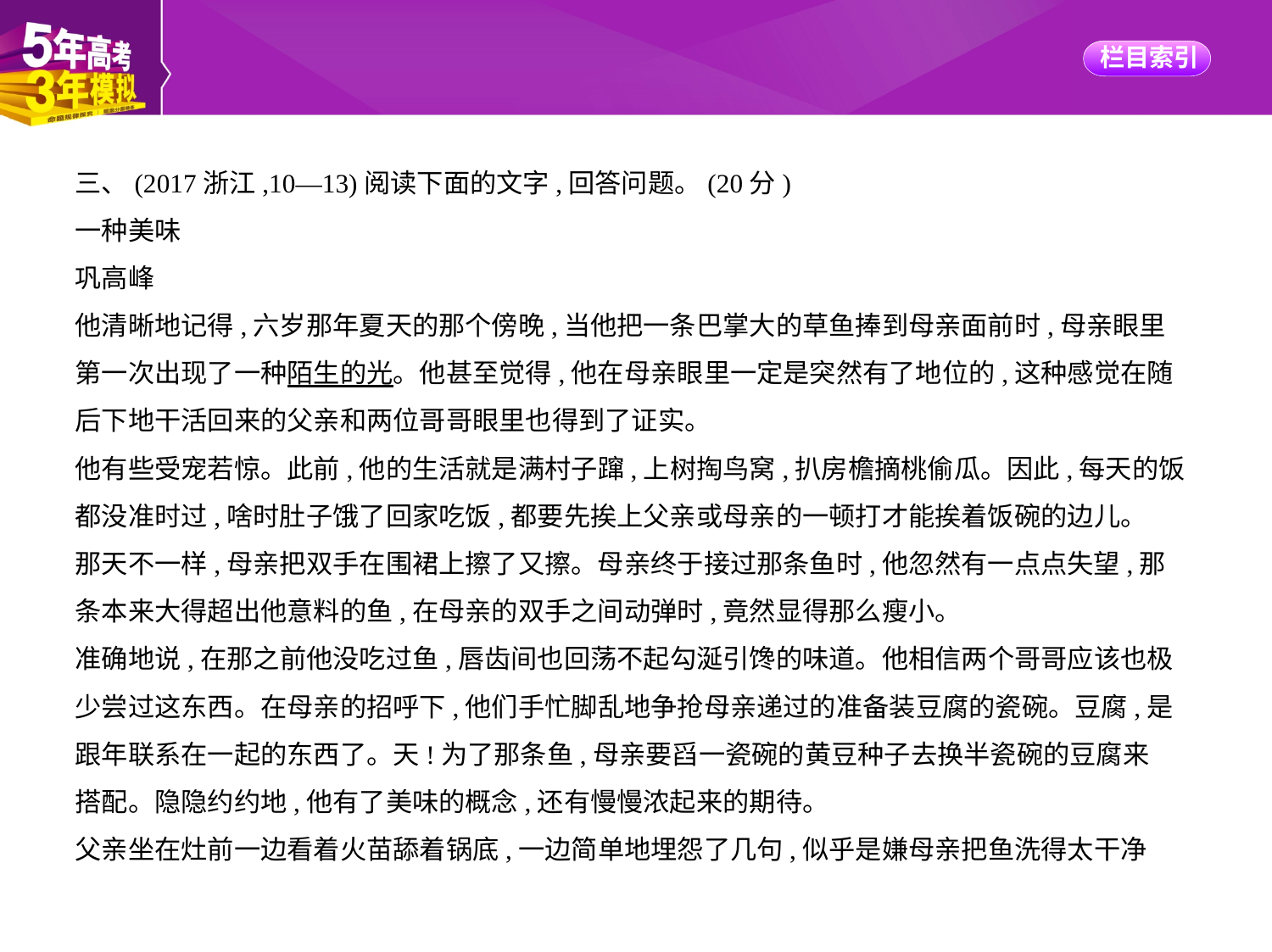

三、(2017浙江,10—13)阅读下面的文字,回答问题。(20分)
一种美味
巩高峰
他清晰地记得,六岁那年夏天的那个傍晚,当他把一条巴掌大的草鱼捧到母亲面前时,母亲眼里
第一次出现了一种陌生的光。他甚至觉得,他在母亲眼里一定是突然有了地位的,这种感觉在随
后下地干活回来的父亲和两位哥哥眼里也得到了证实。
他有些受宠若惊。此前,他的生活就是满村子蹿,上树掏鸟窝,扒房檐摘桃偷瓜。因此,每天的饭
都没准时过,啥时肚子饿了回家吃饭,都要先挨上父亲或母亲的一顿打才能挨着饭碗的边儿。
那天不一样,母亲把双手在围裙上擦了又擦。母亲终于接过那条鱼时,他忽然有一点点失望,那
条本来大得超出他意料的鱼,在母亲的双手之间动弹时,竟然显得那么瘦小。
准确地说,在那之前他没吃过鱼,唇齿间也回荡不起勾涎引馋的味道。他相信两个哥哥应该也极
少尝过这东西。在母亲的招呼下,他们手忙脚乱地争抢母亲递过的准备装豆腐的瓷碗。豆腐,是
跟年联系在一起的东西了。天!为了那条鱼,母亲要舀一瓷碗的黄豆种子去换半瓷碗的豆腐来
搭配。隐隐约约地,他有了美味的概念,还有慢慢浓起来的期待。
父亲坐在灶前一边看着火苗舔着锅底,一边简单地埋怨了几句,似乎是嫌母亲把鱼洗得太干净